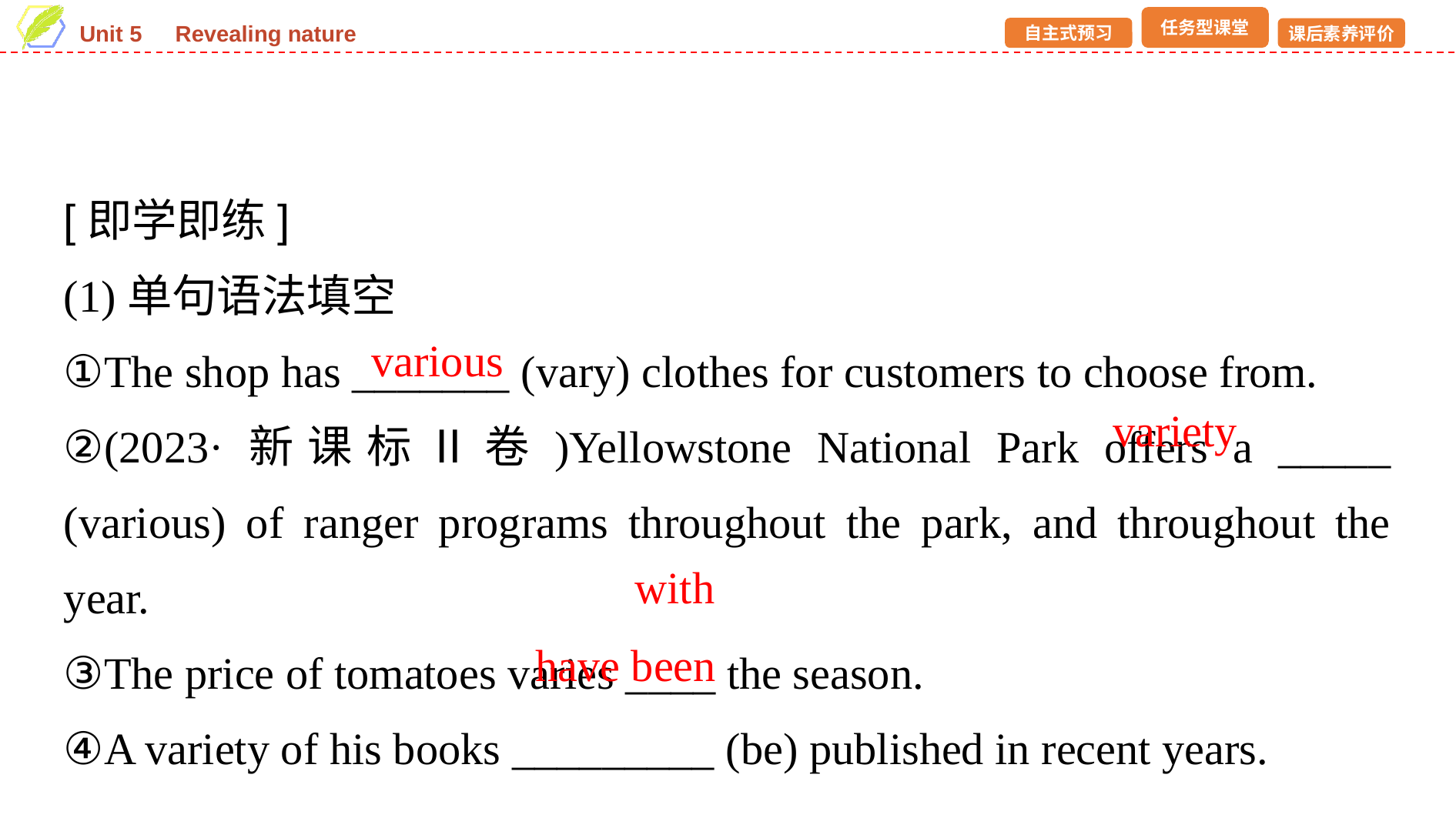

[即学即练]
(1)单句语法填空
①The shop has _______ (vary) clothes for customers to choose from.
②(2023·新课标Ⅱ卷)Yellowstone National Park offers a _____ (various) of ranger programs throughout the park, and throughout the year.
③The price of tomatoes varies ____ the season.
④A variety of his books _________ (be) published in recent years.
various
variety
with
have been